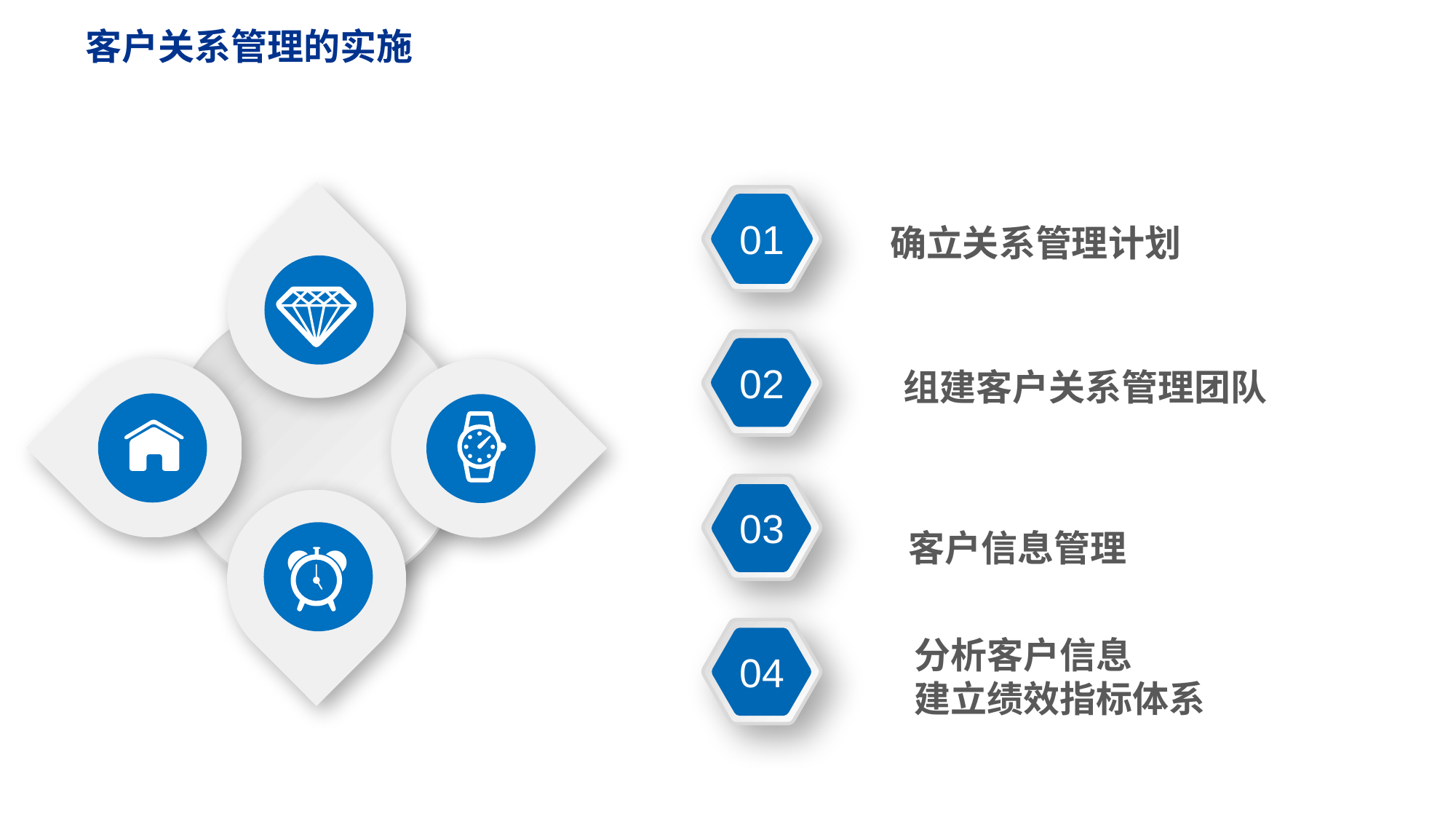

客户关系管理的实施

01
确立关系管理计划

02

组建客户关系管理团队

03

客户信息管理

04
分析客户信息
建立绩效指标体系